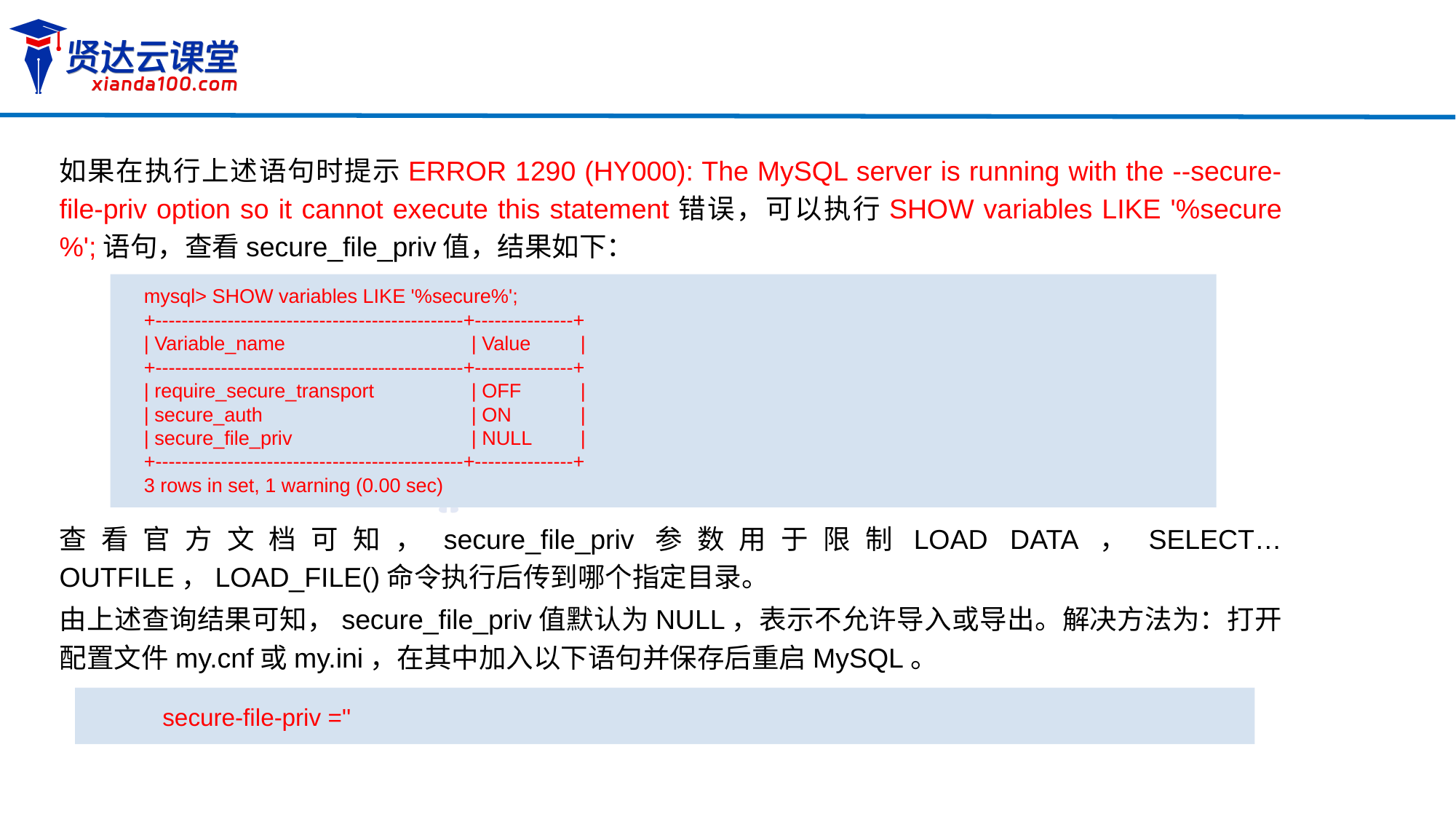

如果在执行上述语句时提示ERROR 1290 (HY000): The MySQL server is running with the --secure-file-priv option so it cannot execute this statement错误，可以执行SHOW variables LIKE '%secure%';语句，查看secure_file_priv值，结果如下：

mysql> SHOW variables LIKE '%secure%';
+-----------------------------------------------+---------------+
| Variable_name         		| Value	|
+-----------------------------------------------+---------------+
| require_secure_transport	| OFF 	|
| secure_auth            		| ON  	|
| secure_file_priv        		| NULL	|
+-----------------------------------------------+---------------+
3 rows in set, 1 warning (0.00 sec)
查看官方文档可知，secure_file_priv参数用于限制LOAD DATA，SELECT…OUTFILE，LOAD_FILE()命令执行后传到哪个指定目录。
由上述查询结果可知，secure_file_priv值默认为NULL，表示不允许导入或导出。解决方法为：打开配置文件my.cnf或my.ini，在其中加入以下语句并保存后重启MySQL。

secure-file-priv =''